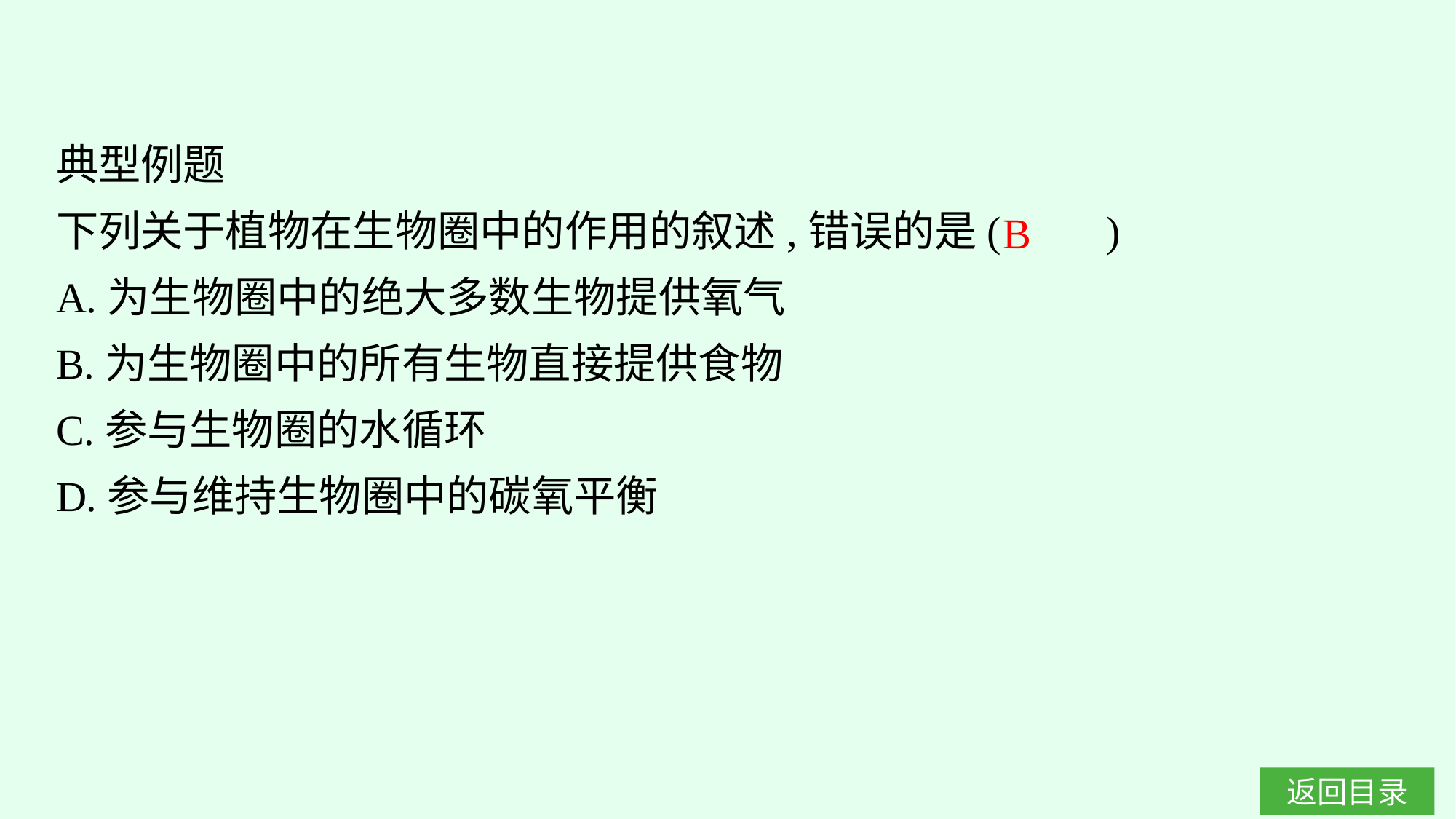

典型例题
下列关于植物在生物圈中的作用的叙述,错误的是(　　)
A.为生物圈中的绝大多数生物提供氧气
B.为生物圈中的所有生物直接提供食物
C.参与生物圈的水循环
D.参与维持生物圈中的碳氧平衡
B